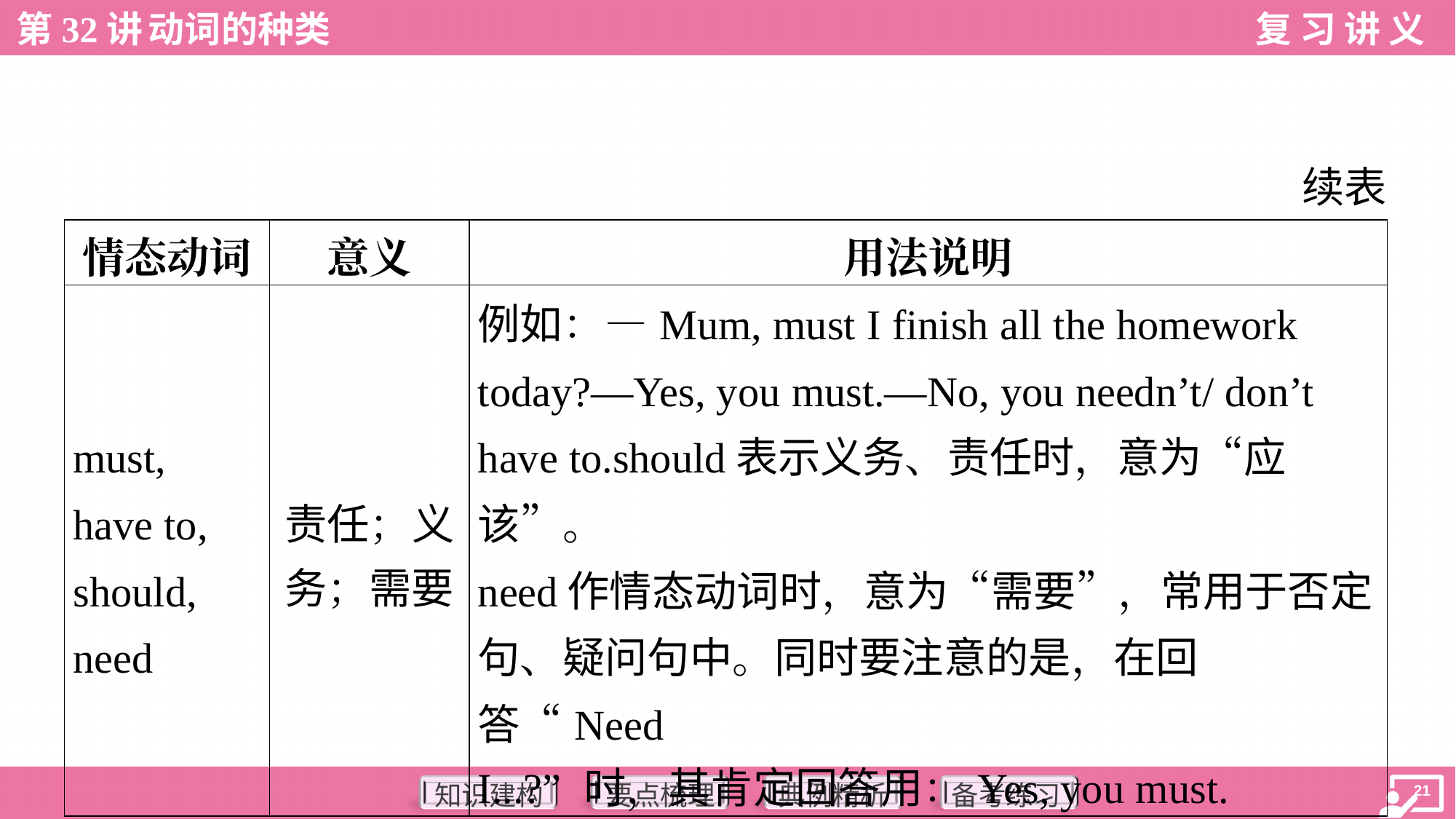

续表
| 情态动词 | 意义 | 用法说明 |
| --- | --- | --- |
| must, have to, should, need | 责任；义 务；需要 | 例如：—Mum, must I finish all the homework today?—Yes, you must.—No, you needn’t/ don’t have to.should表示义务、责任时，意为“应该”。 need作情态动词时，意为“需要”，常用于否定 句、疑问句中。同时要注意的是，在回答“Need I...?” 时，其肯定回答用：Yes, you must. |